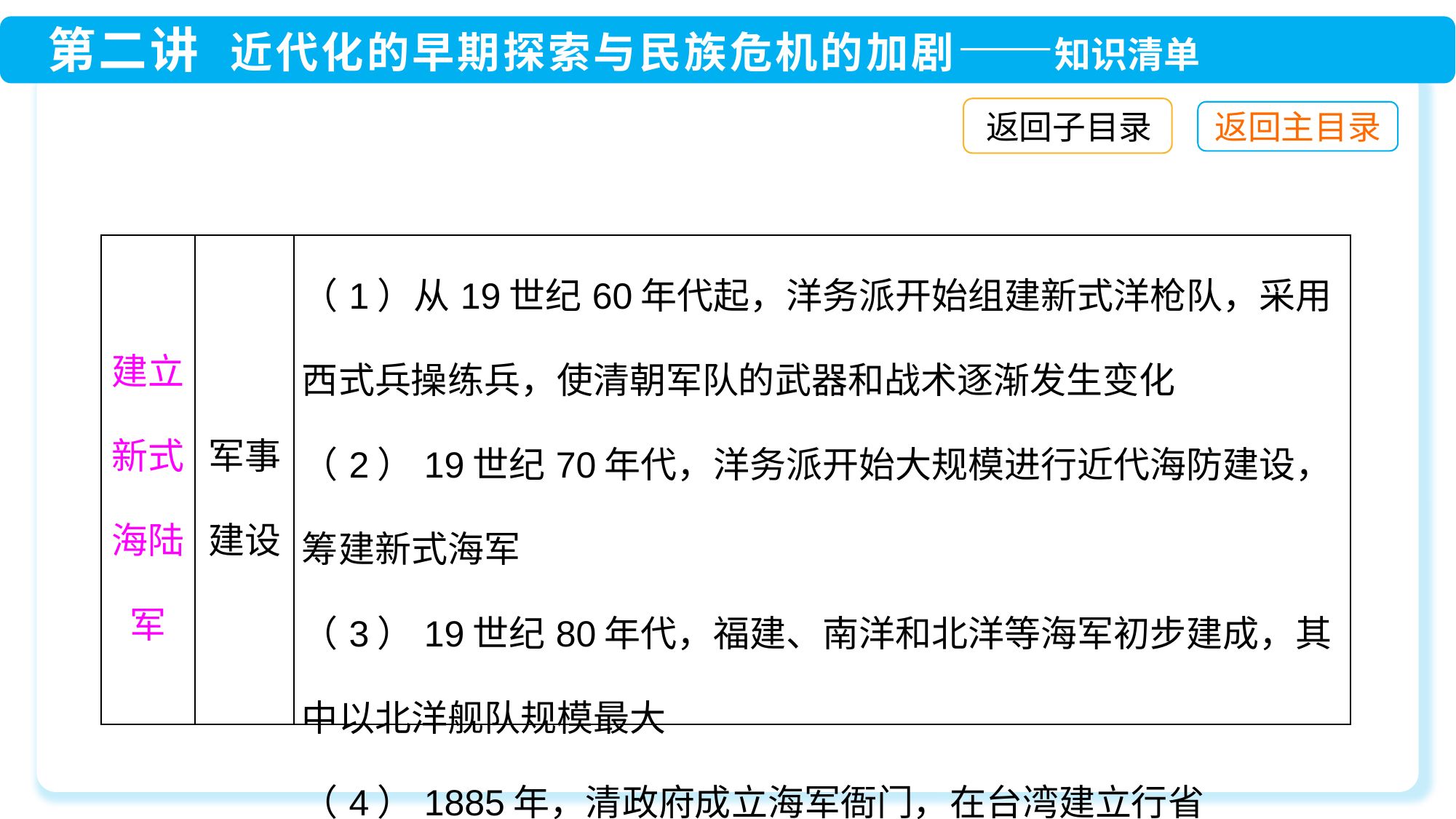

返回子目录
| 建立新式海陆军 | 军事 建设 | （1）从19世纪60年代起，洋务派开始组建新式洋枪队，采用西式兵操练兵，使清朝军队的武器和战术逐渐发生变化 （2）19世纪70年代，洋务派开始大规模进行近代海防建设，筹建新式海军 （3）19世纪80年代，福建、南洋和北洋等海军初步建成，其中以北洋舰队规模最大 （4）1885年，清政府成立海军衙门，在台湾建立行省 |
| --- | --- | --- |